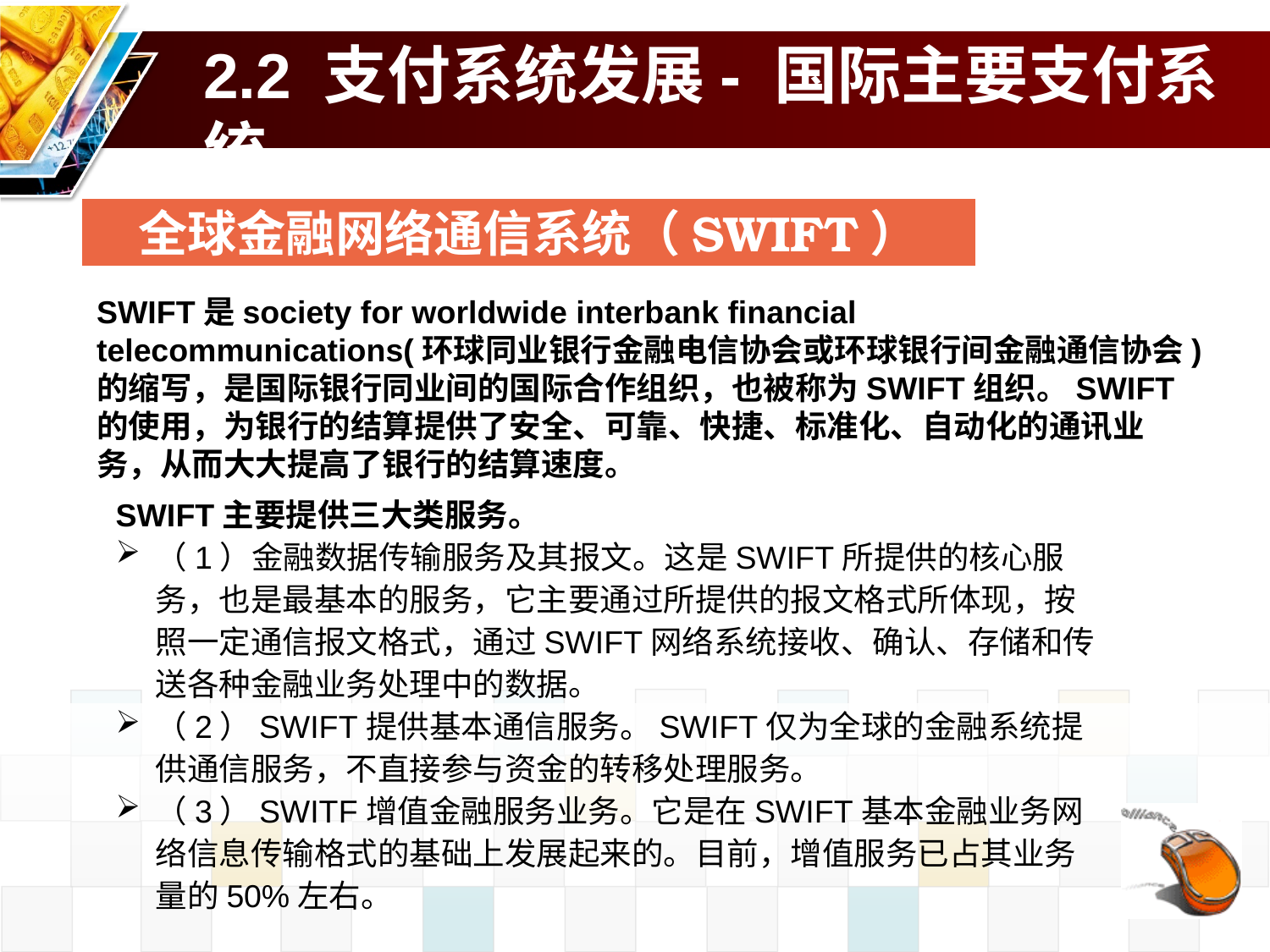

2.2 支付系统发展- 国际主要支付系统
全球金融网络通信系统（SWIFT）
SWIFT是society for worldwide interbank financial telecommunications(环球同业银行金融电信协会或环球银行间金融通信协会)的缩写，是国际银行同业间的国际合作组织，也被称为SWIFT组织。SWIFT的使用，为银行的结算提供了安全、可靠、快捷、标准化、自动化的通讯业务，从而大大提高了银行的结算速度。
SWIFT主要提供三大类服务。
（1）金融数据传输服务及其报文。这是SWIFT所提供的核心服务，也是最基本的服务，它主要通过所提供的报文格式所体现，按照一定通信报文格式，通过SWIFT网络系统接收、确认、存储和传送各种金融业务处理中的数据。
（2）SWIFT提供基本通信服务。SWIFT仅为全球的金融系统提供通信服务，不直接参与资金的转移处理服务。
（3）SWITF增值金融服务业务。它是在SWIFT基本金融业务网络信息传输格式的基础上发展起来的。目前，增值服务已占其业务量的50%左右。